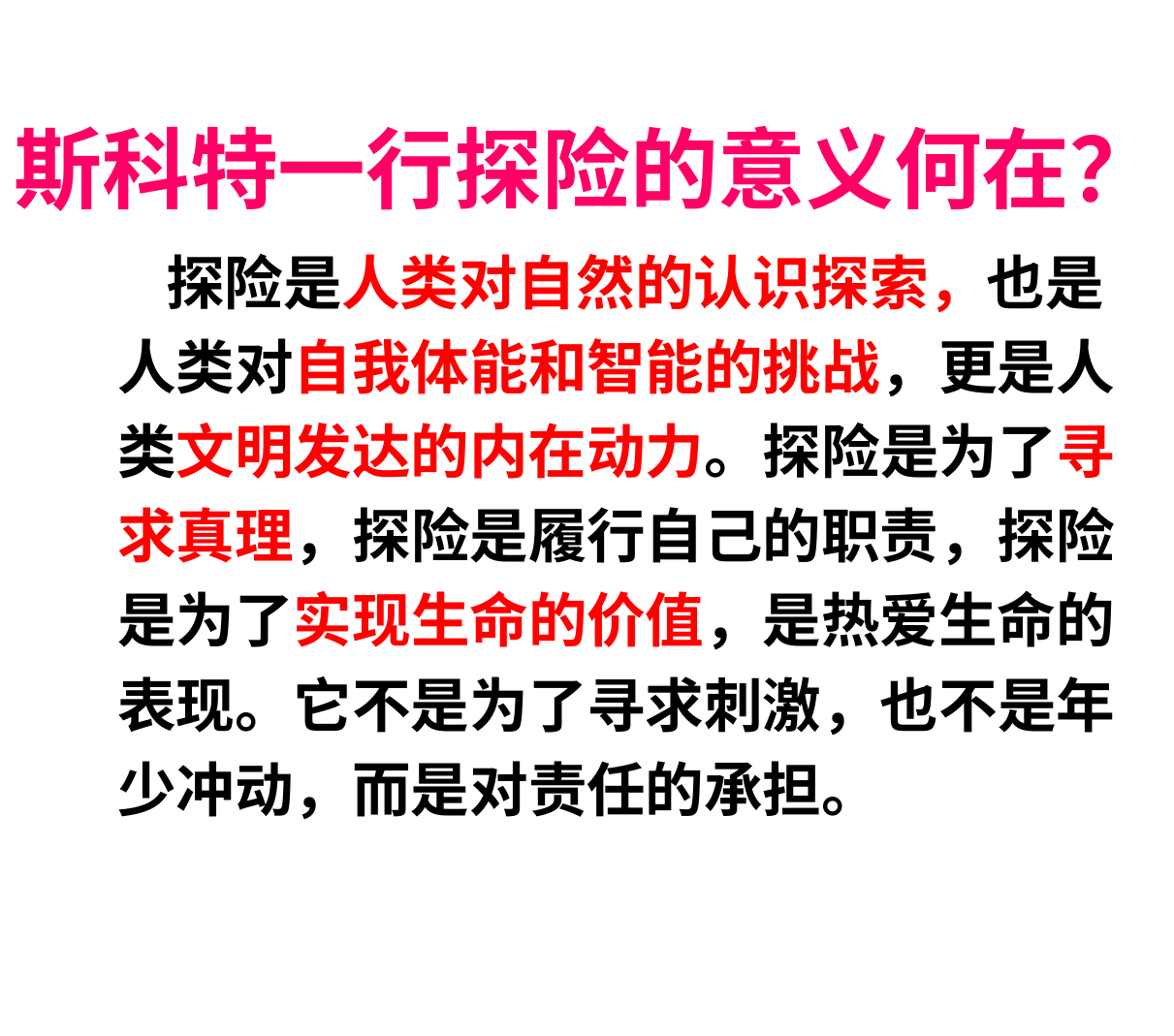

斯科特一行探险的意义何在？
         探险是人类对自然的认识探索，也是人类对自我体能和智能的挑战，更是人类文明发达的内在动力。探险是为了寻求真理，探险是履行自己的职责，探险是为了实现生命的价值，是热爱生命的表现。它不是为了寻求刺激，也不是年少冲动，而是对责任的承担。